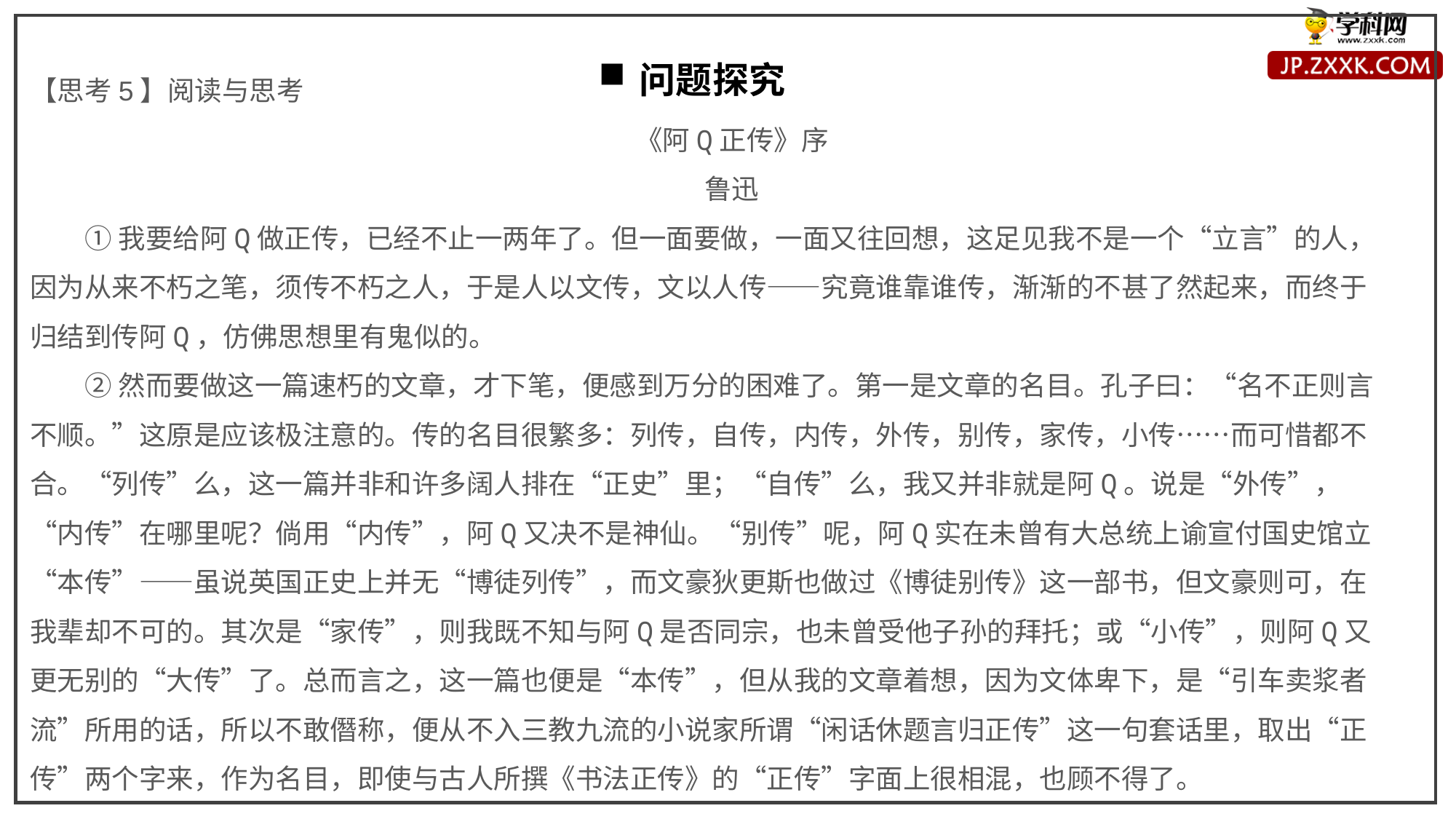

【思考5】阅读与思考
《阿Q正传》序
鲁迅
①我要给阿Q做正传，已经不止一两年了。但一面要做，一面又往回想，这足见我不是一个“立言”的人，因为从来不朽之笔，须传不朽之人，于是人以文传，文以人传——究竟谁靠谁传，渐渐的不甚了然起来，而终于归结到传阿Q，仿佛思想里有鬼似的。
②然而要做这一篇速朽的文章，才下笔，便感到万分的困难了。第一是文章的名目。孔子曰：“名不正则言不顺。”这原是应该极注意的。传的名目很繁多：列传，自传，内传，外传，别传，家传，小传……而可惜都不合。“列传”么，这一篇并非和许多阔人排在“正史”里；“自传”么，我又并非就是阿Q。说是“外传”，“内传”在哪里呢？倘用“内传”，阿Q又决不是神仙。“别传”呢，阿Q实在未曾有大总统上谕宣付国史馆立“本传”——虽说英国正史上并无“博徒列传”，而文豪狄更斯也做过《博徒别传》这一部书，但文豪则可，在我辈却不可的。其次是“家传”，则我既不知与阿Q是否同宗，也未曾受他子孙的拜托；或“小传”，则阿Q又更无别的“大传”了。总而言之，这一篇也便是“本传”，但从我的文章着想，因为文体卑下，是“引车卖浆者流”所用的话，所以不敢僭称，便从不入三教九流的小说家所谓“闲话休题言归正传”这一句套话里，取出“正传”两个字来，作为名目，即使与古人所撰《书法正传》的“正传”字面上很相混，也顾不得了。
问题探究